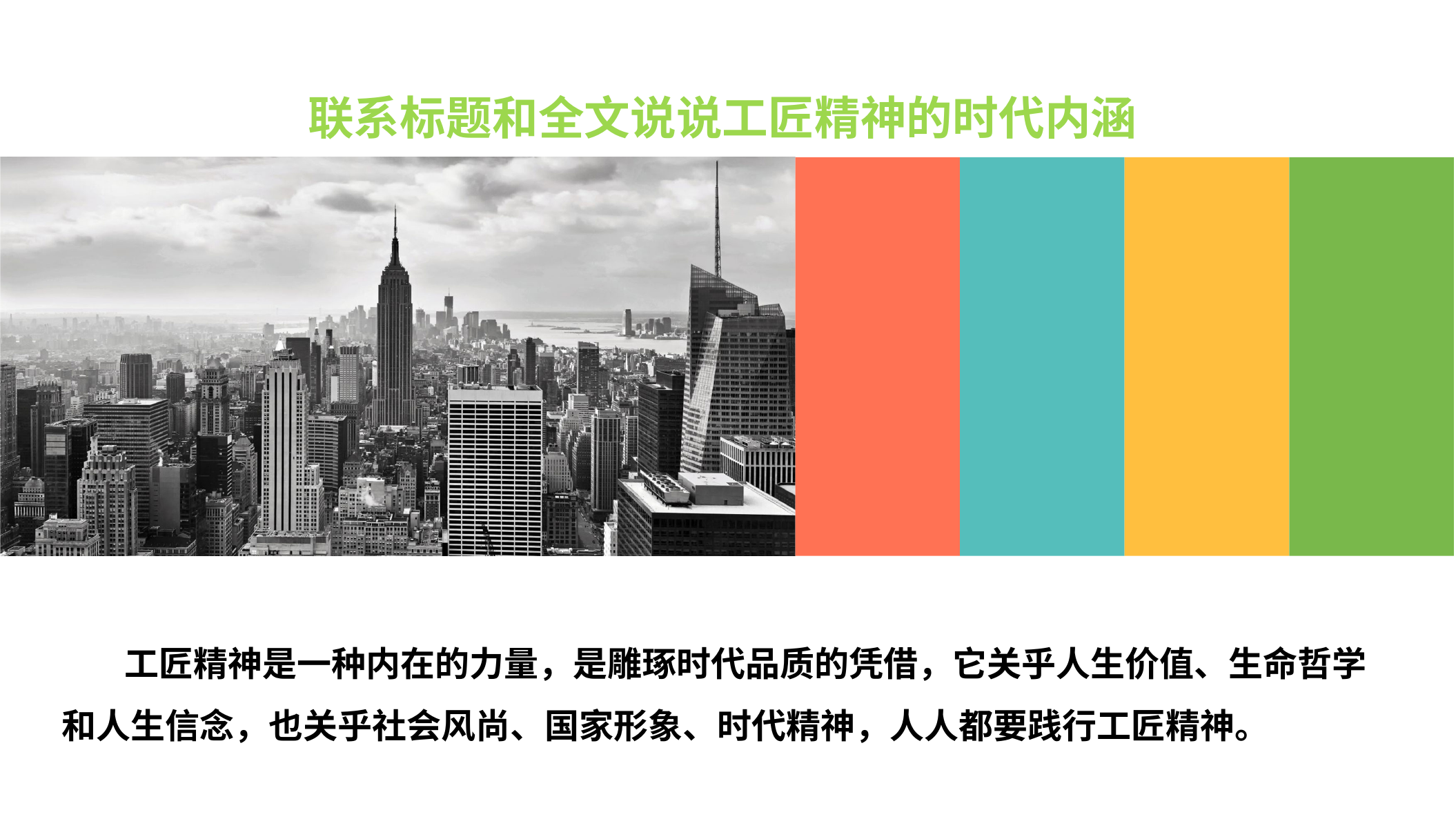

联系标题和全文说说工匠精神的时代内涵

       工匠精神是一种内在的力量，是雕琢时代品质的凭借，它关乎人生价值、生命哲学和人生信念，也关乎社会风尚、国家形象、时代精神，人人都要践行工匠精神。